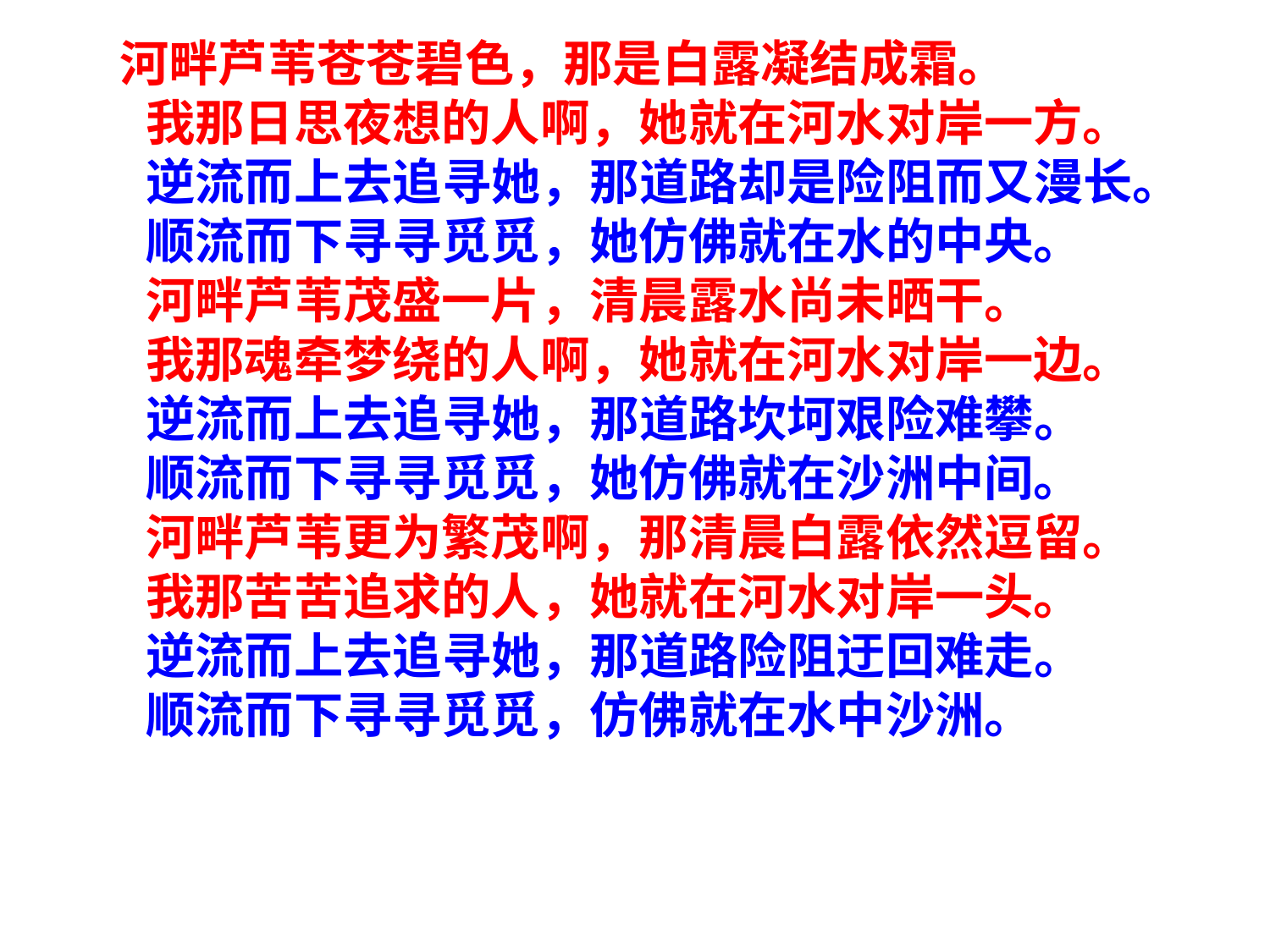

河畔芦苇苍苍碧色，那是白露凝结成霜。
　　我那日思夜想的人啊，她就在河水对岸一方。
　　逆流而上去追寻她，那道路却是险阻而又漫长。
　　顺流而下寻寻觅觅，她仿佛就在水的中央。
　　河畔芦苇茂盛一片，清晨露水尚未晒干。
　　我那魂牵梦绕的人啊，她就在河水对岸一边。
　　逆流而上去追寻她，那道路坎坷艰险难攀。
　　顺流而下寻寻觅觅，她仿佛就在沙洲中间。
　　河畔芦苇更为繁茂啊，那清晨白露依然逗留。
　　我那苦苦追求的人，她就在河水对岸一头。
　　逆流而上去追寻她，那道路险阻迂回难走。
　　顺流而下寻寻觅觅，仿佛就在水中沙洲。